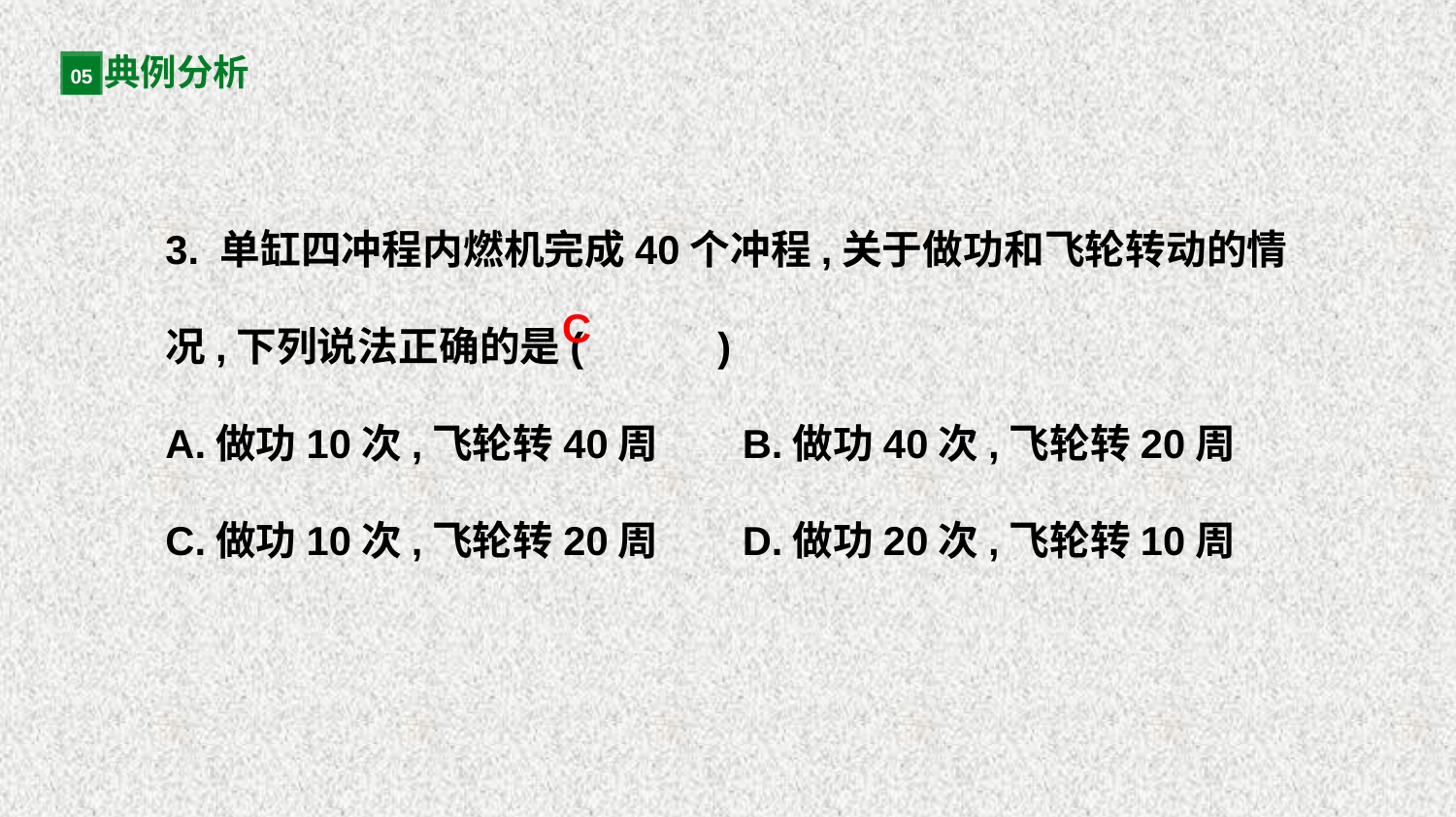

典例分析

05
3. 单缸四冲程内燃机完成40个冲程,关于做功和飞轮转动的情况,下列说法正确的是(            )
A.做功10次,飞轮转40周        B.做功40次,飞轮转20周
C.做功10次,飞轮转20周        D.做功20次,飞轮转10周
C